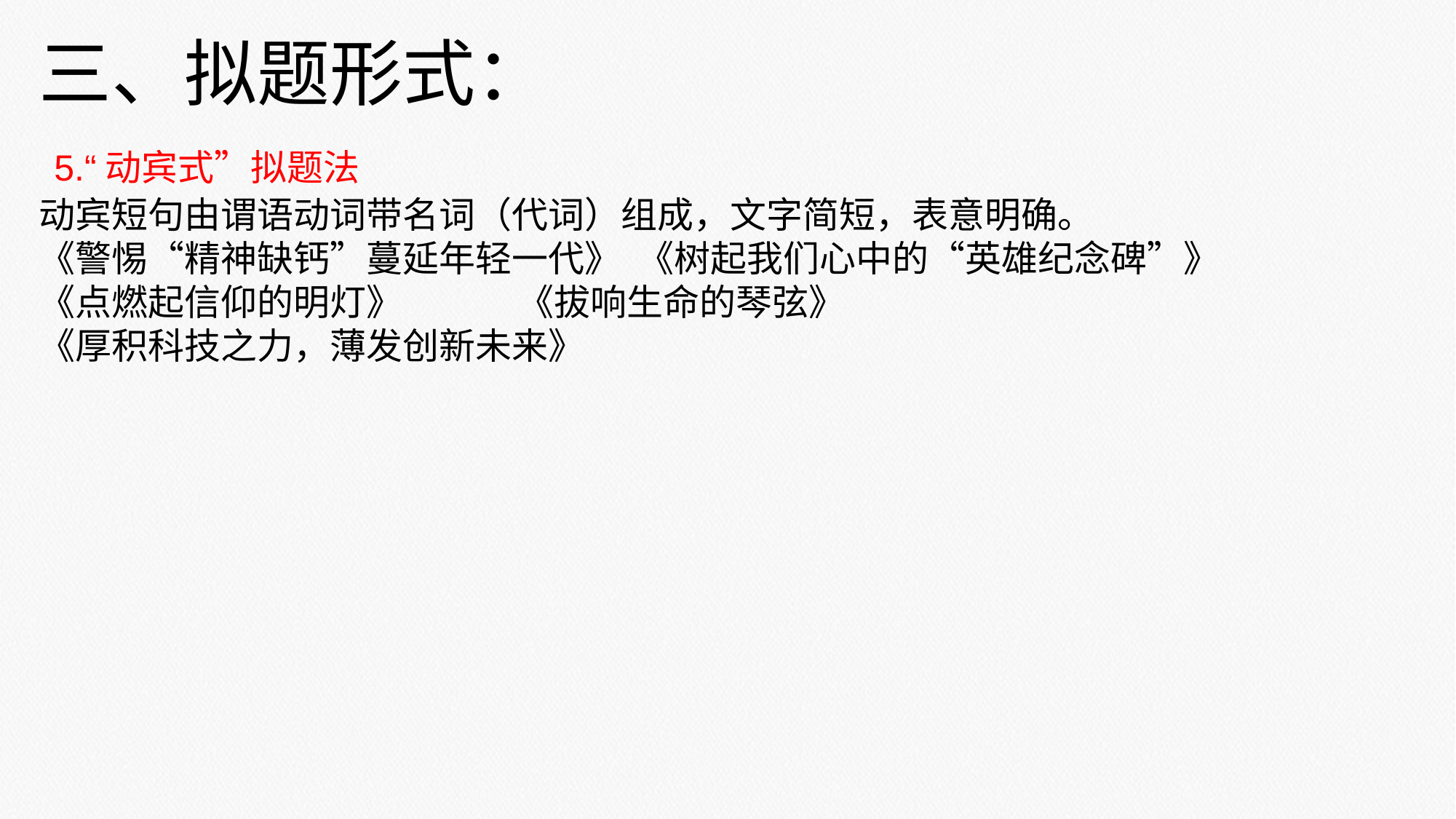

三、拟题形式：
 5.“动宾式”拟题法
动宾短句由谓语动词带名词（代词）组成，文字简短，表意明确。
《警惕“精神缺钙”蔓延年轻一代》  《树起我们心中的“英雄纪念碑”》
《点燃起信仰的明灯》              《拔响生命的琴弦》
《厚积科技之力，薄发创新未来》